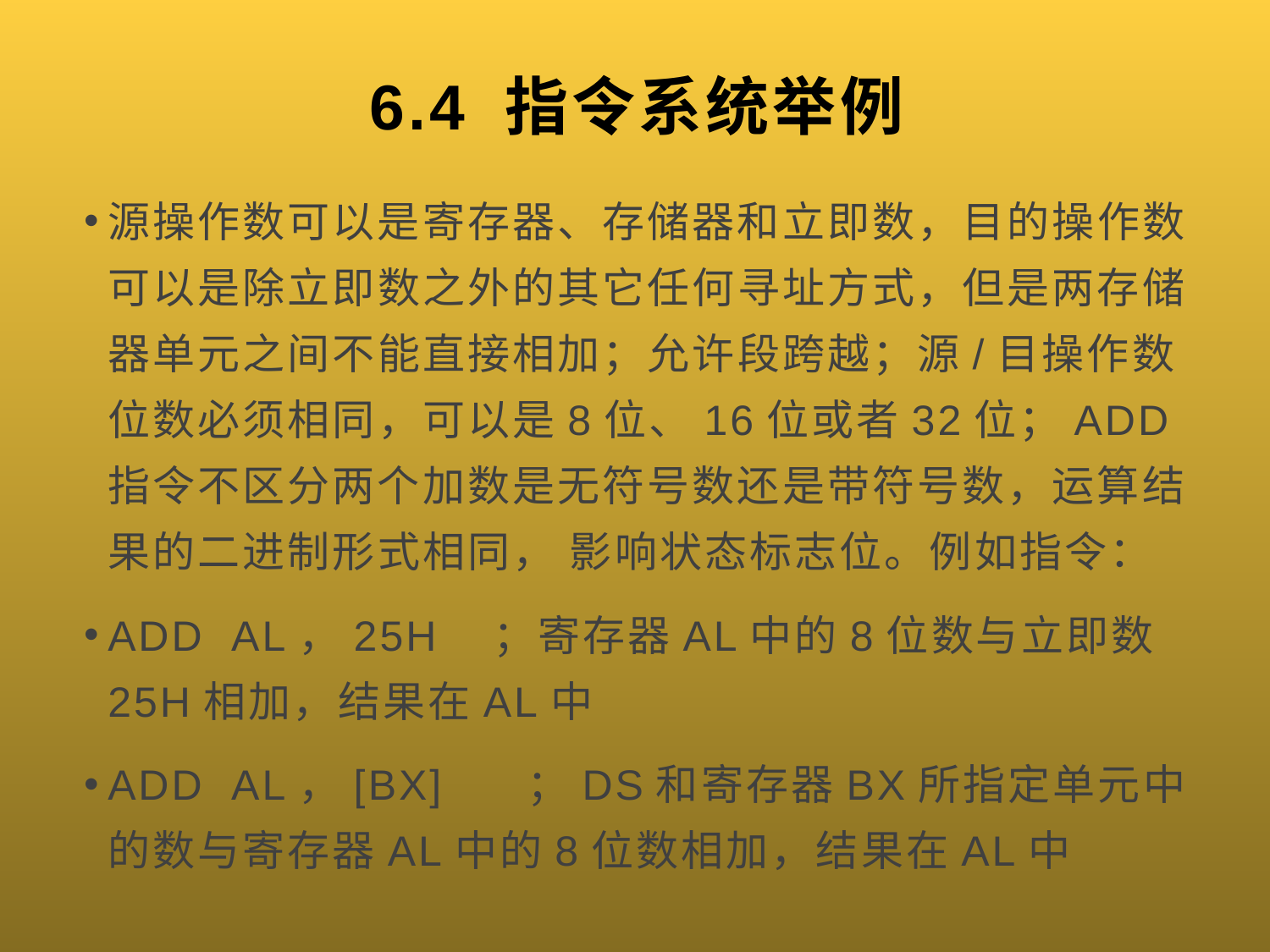

# 6.4 指令系统举例
源操作数可以是寄存器、存储器和立即数，目的操作数可以是除立即数之外的其它任何寻址方式，但是两存储器单元之间不能直接相加；允许段跨越；源/目操作数位数必须相同，可以是8位、16位或者32位；ADD指令不区分两个加数是无符号数还是带符号数，运算结果的二进制形式相同， 影响状态标志位。例如指令：
ADD  AL，25H   ；寄存器AL中的8位数与立即数25H相加，结果在AL中
ADD  AL，[BX]     ；DS和寄存器BX所指定单元中的数与寄存器AL中的8位数相加，结果在AL中